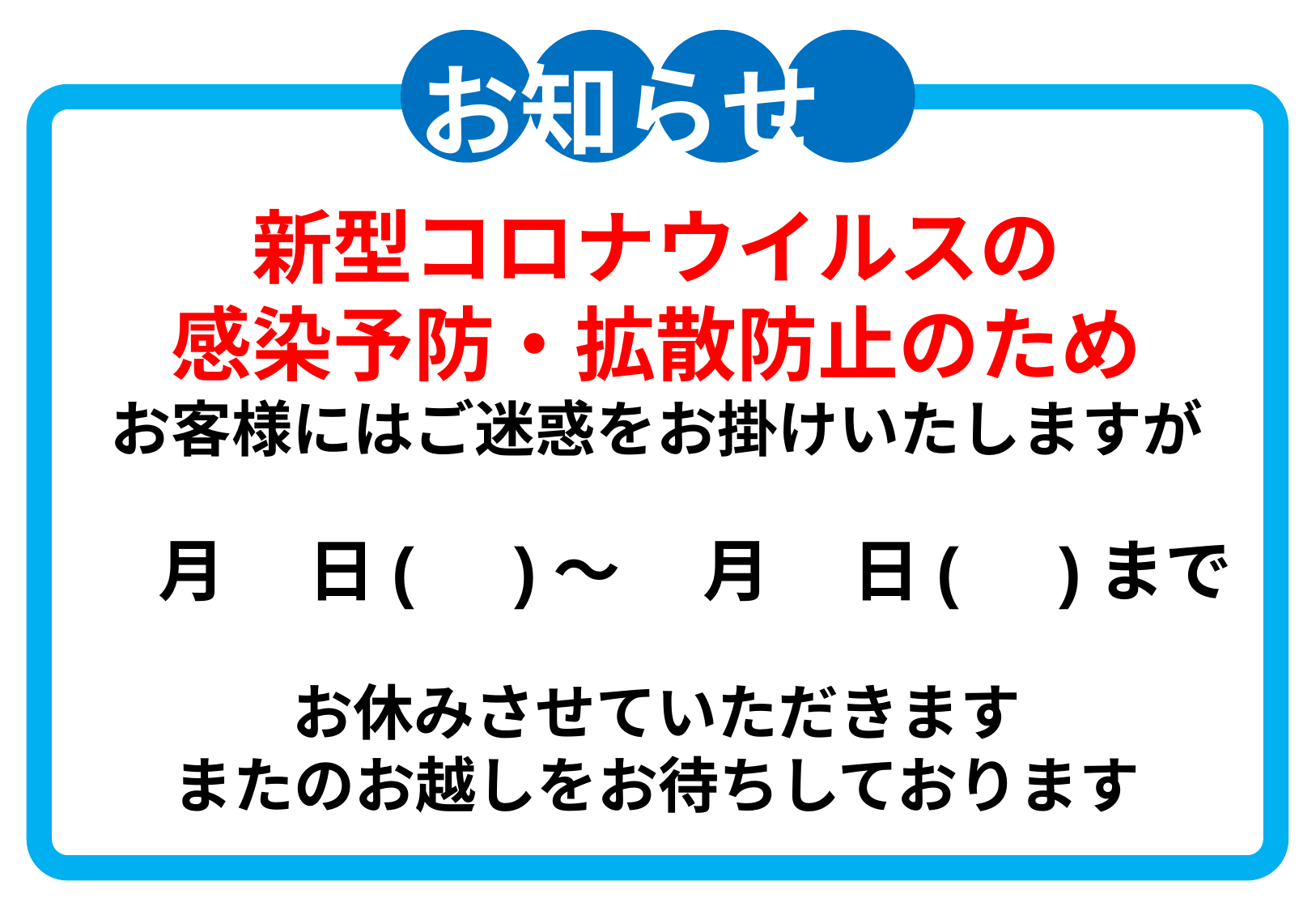

お知らせ

新型コロナウイルスの
感染予防・拡散防止のため
お客様にはご迷惑をお掛けいたしますが

    月　 日(　)～ 　月　 日(　)まで
お休みさせていただきます
またのお越しをお待ちしております